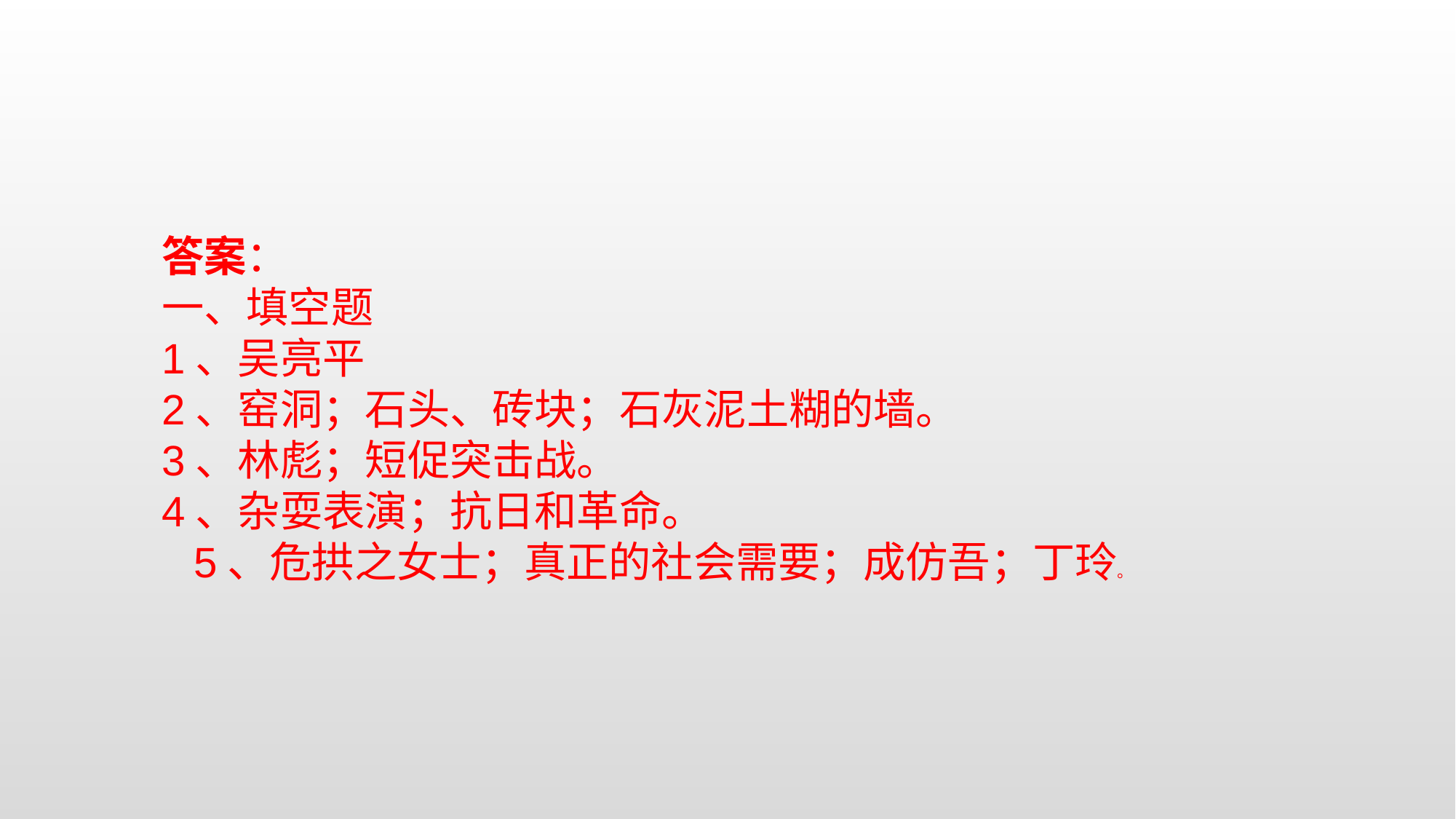

答案：一、填空题1、吴亮平2、窑洞；石头、砖块；石灰泥土糊的墙。3、林彪；短促突击战。4、杂耍表演；抗日和革命。5、危拱之女士；真正的社会需要；成仿吾；丁玲。